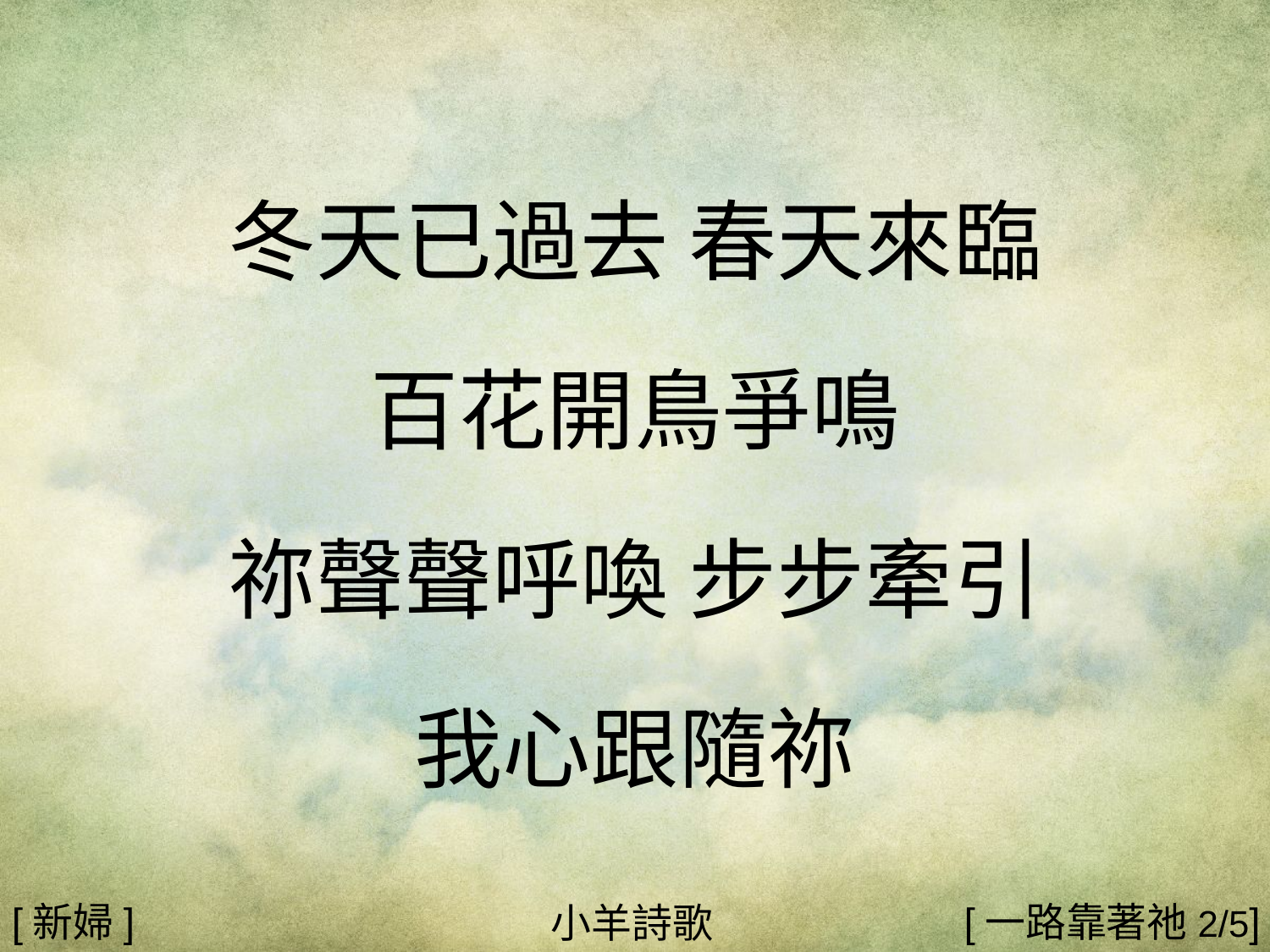

冬天已過去 春天來臨

百花開鳥爭鳴

祢聲聲呼喚 步步牽引

我心跟隨祢
#

[新婦]
[一路靠著祂2/5]
小羊詩歌